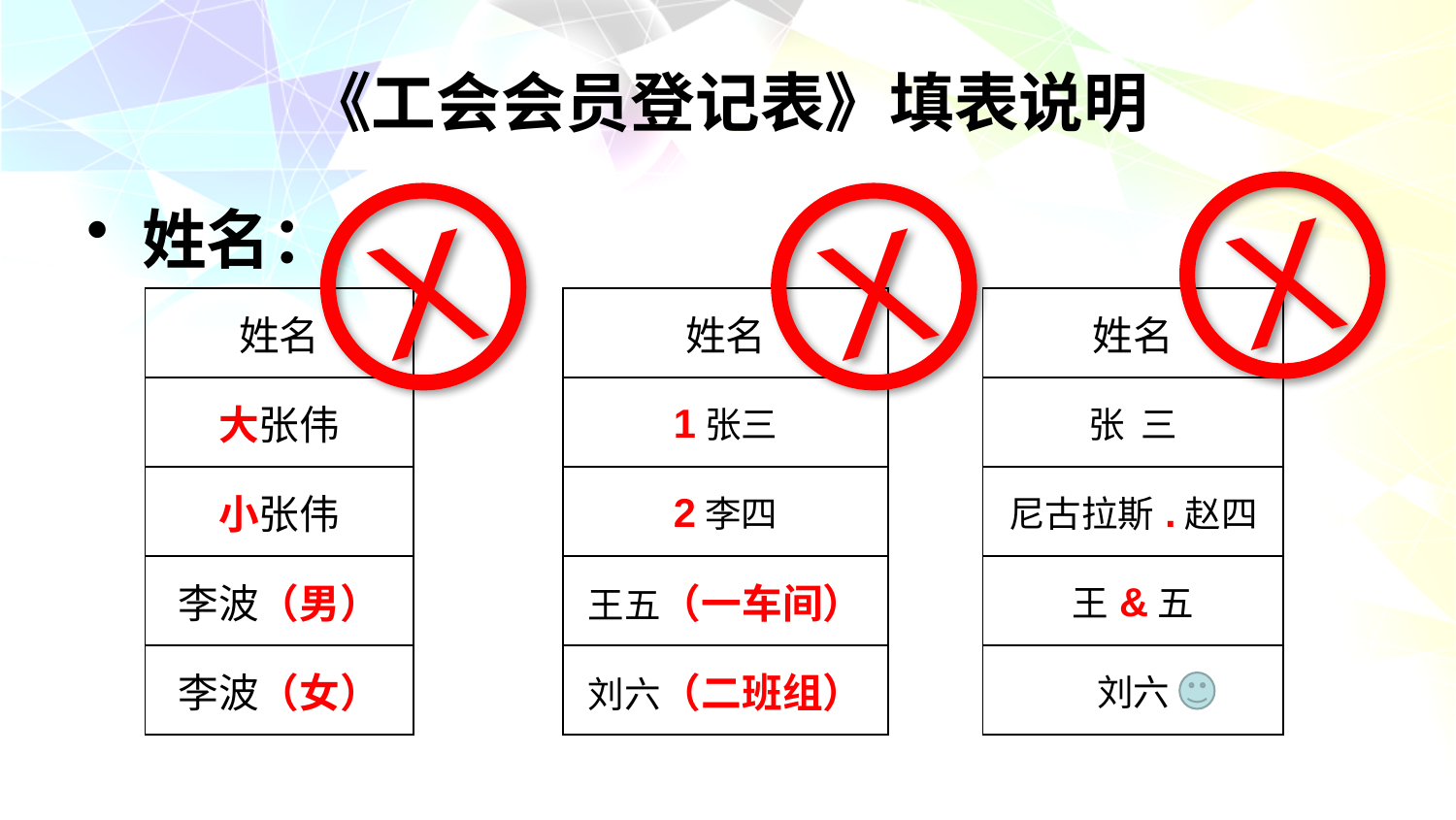

# 《工会会员登记表》填表说明
X
X
X
姓名：
| 姓名 |
| --- |
| 大张伟 |
| 小张伟 |
| 李波（男） |
| 李波（女） |
| 姓名 |
| --- |
| 1张三 |
| 2李四 |
| 王五（一车间） |
| 刘六（二班组） |
| 姓名 |
| --- |
| 张 三 |
| 尼古拉斯.赵四 |
| 王&五 |
| 刘六 |